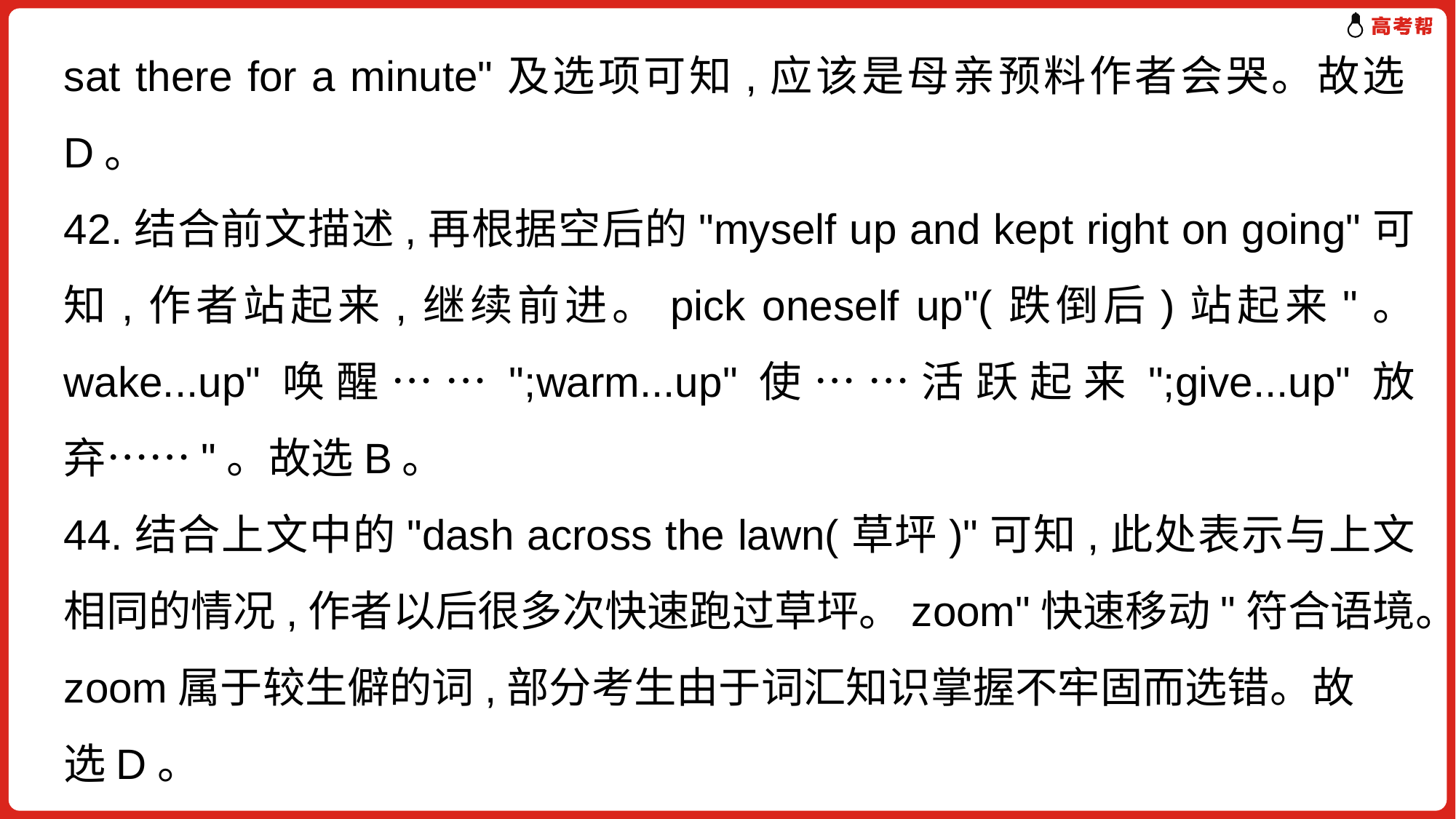

sat there for a minute"及选项可知,应该是母亲预料作者会哭。故选D。
42.结合前文描述,再根据空后的"myself up and kept right on going"可知,作者站起来,继续前进。pick oneself up"(跌倒后)站起来"。 wake...up"唤醒……";warm...up"使……活跃起来";give...up"放弃……"。故选B。
44.结合上文中的"dash across the lawn(草坪)"可知,此处表示与上文相同的情况,作者以后很多次快速跑过草坪。zoom"快速移动"符合语境。zoom属于较生僻的词,部分考生由于词汇知识掌握不牢固而选错。故
选D。
45.结合语境及上文中的"hit a large maple free"可知,有了这次经历之